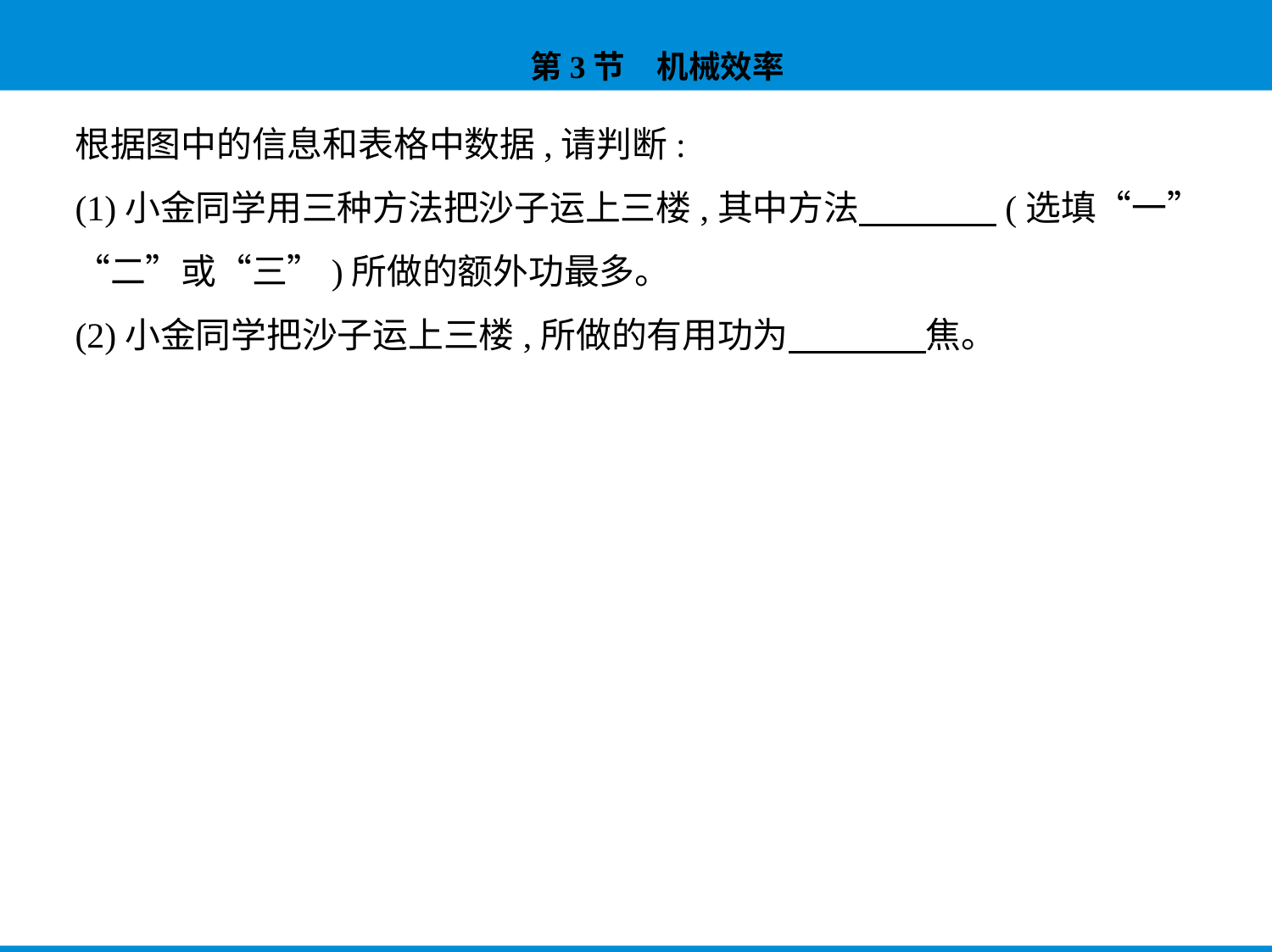

根据图中的信息和表格中数据,请判断:
(1)小金同学用三种方法把沙子运上三楼,其中方法　　　    (选填“一”
“二”或“三”)所做的额外功最多。
(2)小金同学把沙子运上三楼,所做的有用功为　　　    焦。